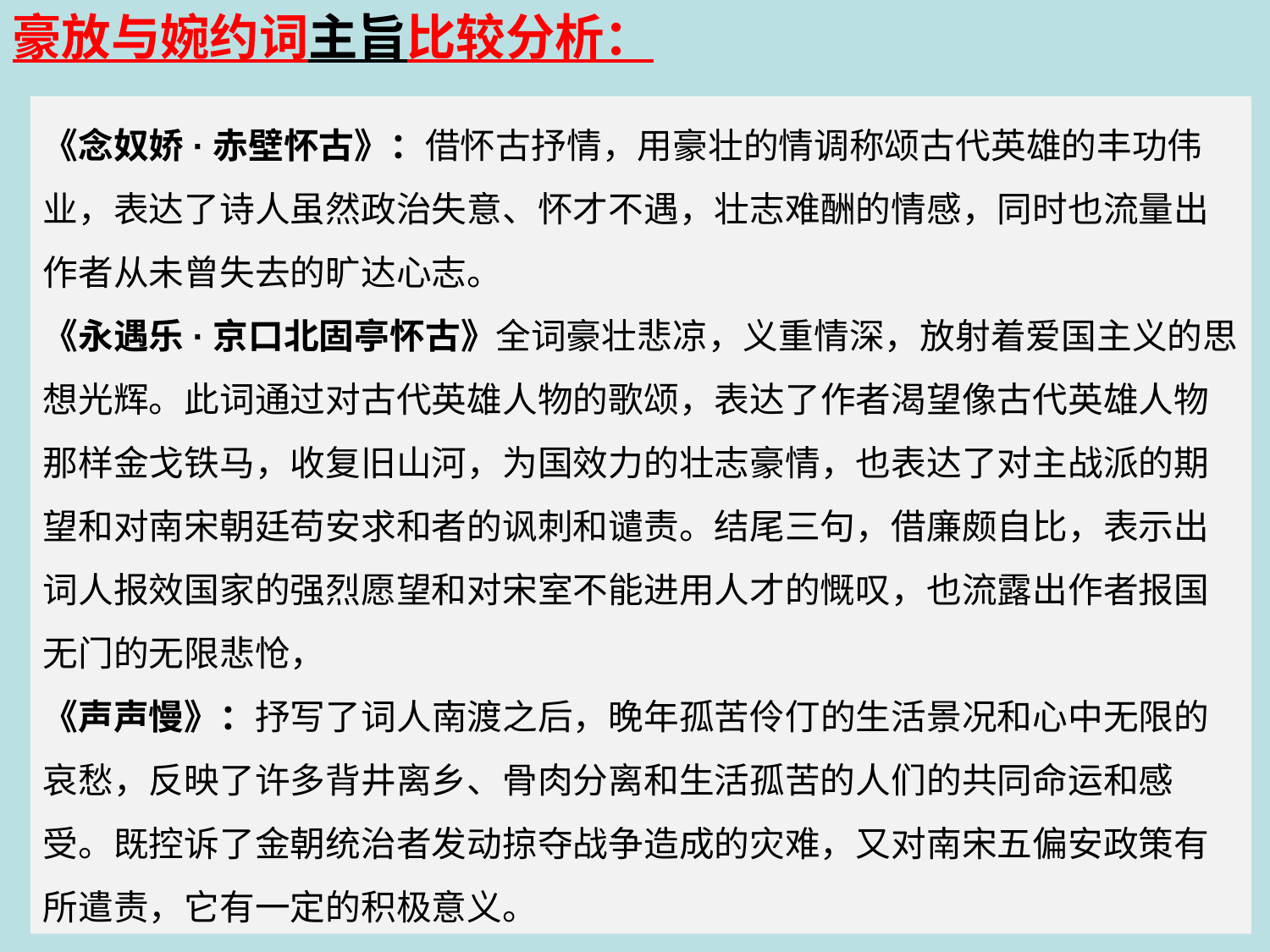

豪放与婉约词主旨比较分析：

《念奴娇·赤壁怀古》：借怀古抒情，用豪壮的情调称颂古代英雄的丰功伟业，表达了诗人虽然政治失意、怀才不遇，壮志难酬的情感，同时也流量出作者从未曾失去的旷达心志。
《永遇乐·京口北固亭怀古》全词豪壮悲凉，义重情深，放射着爱国主义的思想光辉。此词通过对古代英雄人物的歌颂，表达了作者渴望像古代英雄人物那样金戈铁马，收复旧山河，为国效力的壮志豪情，也表达了对主战派的期望和对南宋朝廷苟安求和者的讽刺和谴责。结尾三句，借廉颇自比，表示出词人报效国家的强烈愿望和对宋室不能进用人才的慨叹，也流露出作者报国无门的无限悲怆，
《声声慢》：抒写了词人南渡之后，晚年孤苦伶仃的生活景况和心中无限的哀愁，反映了许多背井离乡、骨肉分离和生活孤苦的人们的共同命运和感受。既控诉了金朝统治者发动掠夺战争造成的灾难，又对南宋五偏安政策有所遣责，它有一定的积极意义。